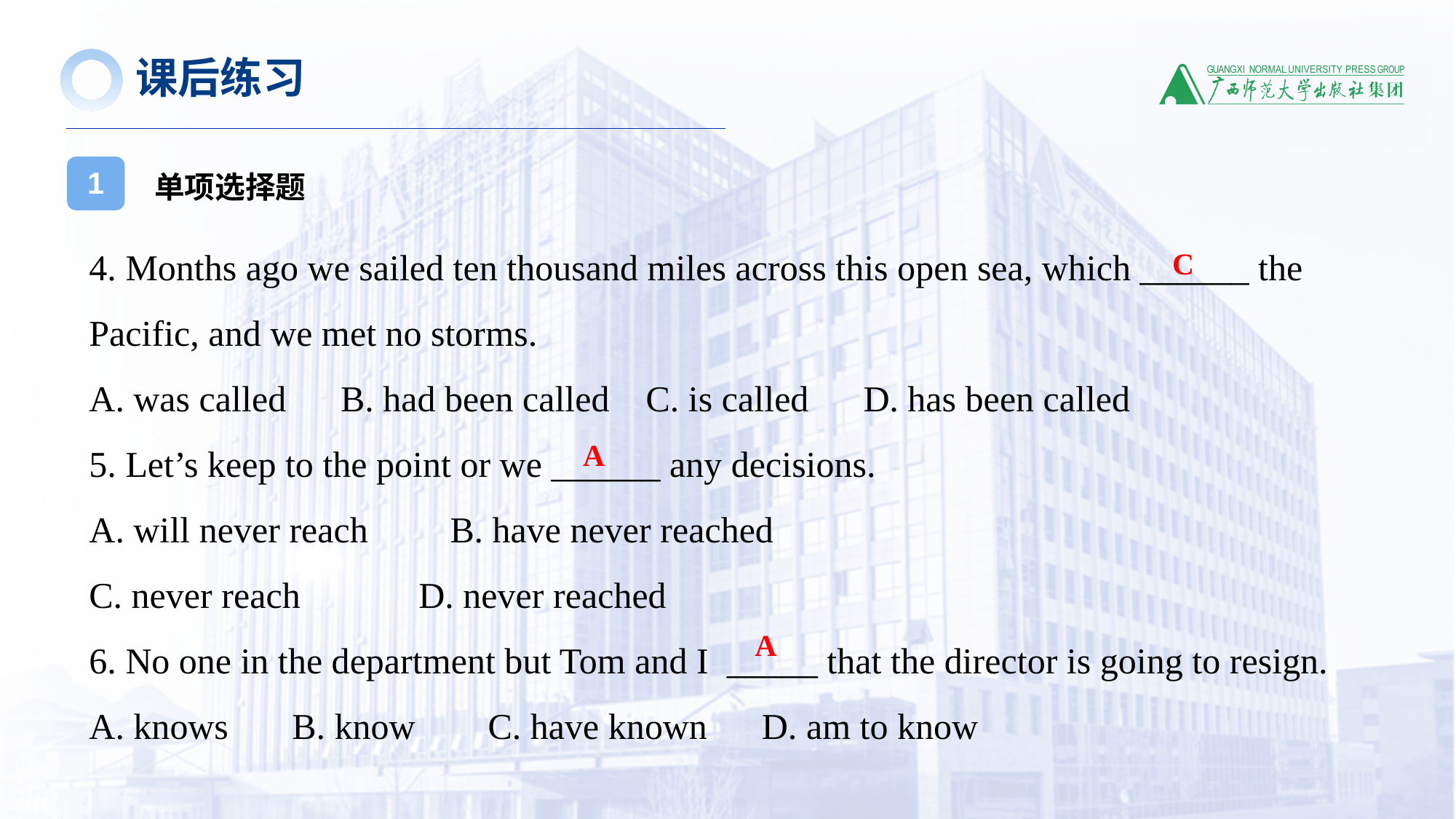

课后练习

单项选择题
1

4. Months ago we sailed ten thousand miles across this open sea, which ______ the Pacific, and we met no storms.
A. was called      B. had been called    C. is called      D. has been called
5. Let’s keep to the point or we ______ any decisions.
A. will never reach         B. have never reached
C. never reach             D. never reached
6. No one in the department but Tom and I  _____ that the director is going to resign.
A. knows       B. know        C. have known      D. am to know
C
A
A